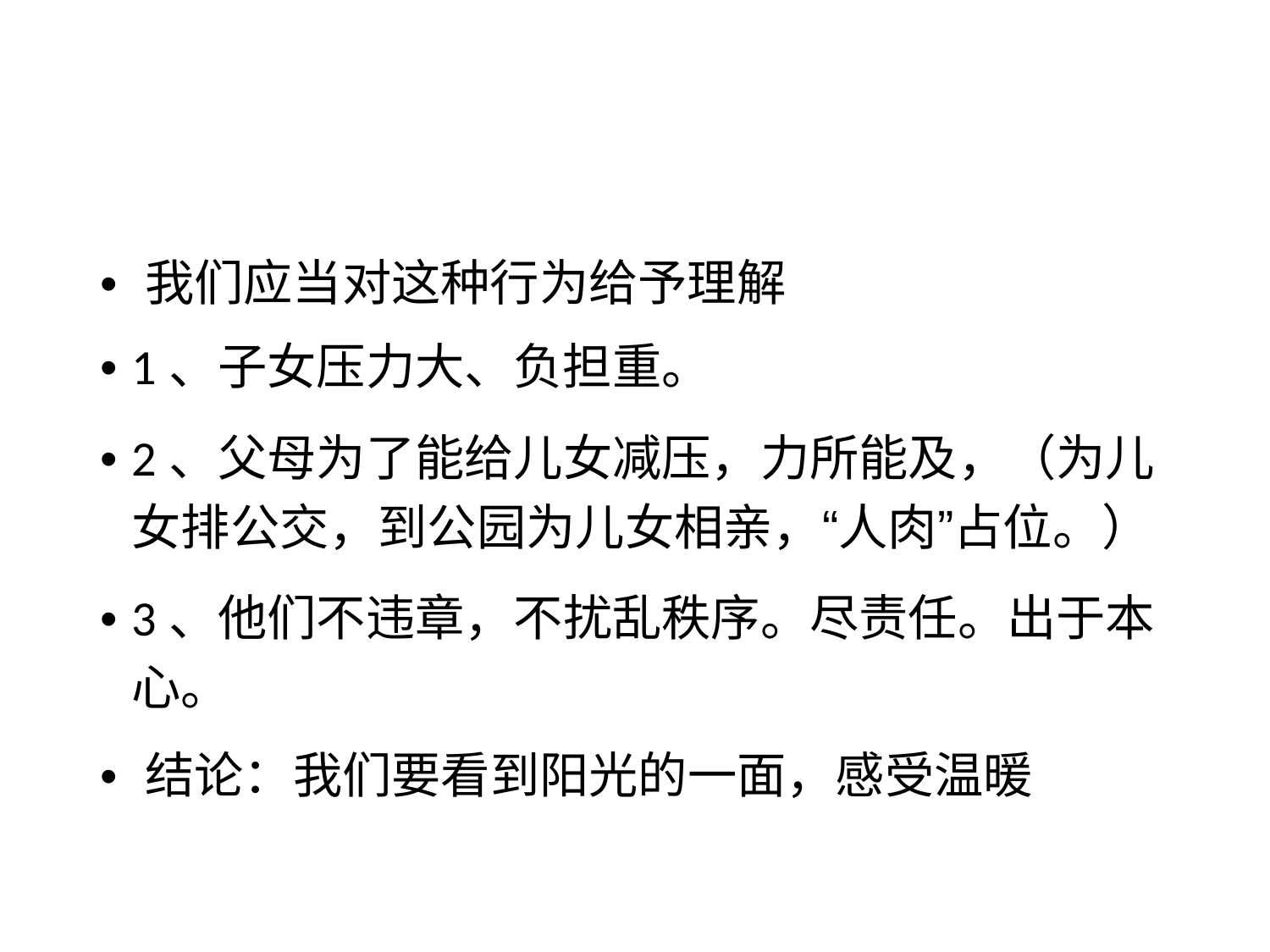

• 我们应当对这种行为给予理解
• 1、子女压力大、负担重。
• 2、父母为了能给儿女减压，力所能及，（为儿
女排公交，到公园为儿女相亲，“人肉”占位。）
• 3、他们不违章，不扰乱秩序。尽责任。出于本
心。
• 结论：我们要看到阳光的一面，感受温暖